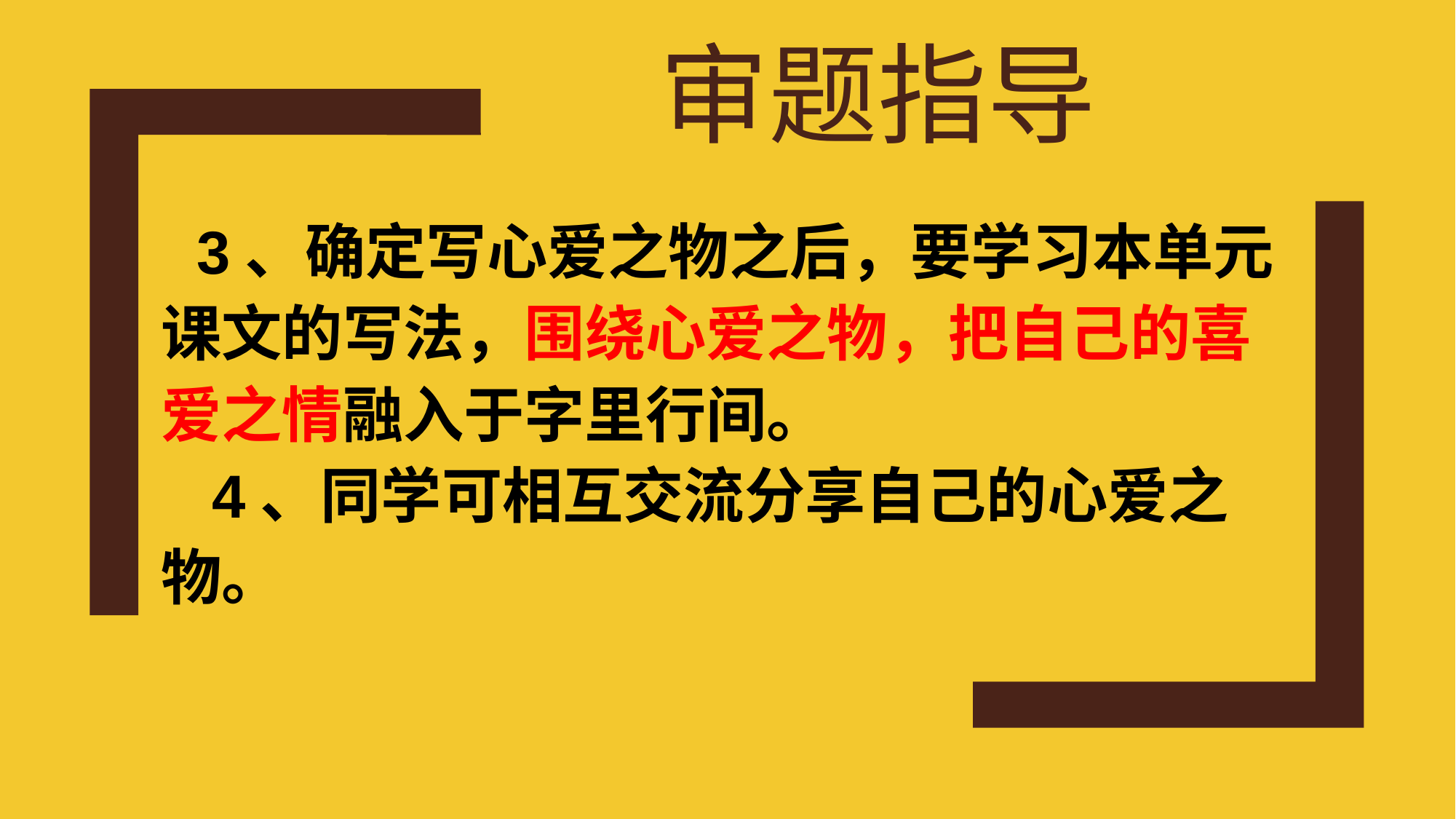

# 审题指导
   3、确定写心爱之物之后，要学习本单元课文的写法，围绕心爱之物，把自己的喜爱之情融入于字里行间。
   4、同学可相互交流分享自己的心爱之物。